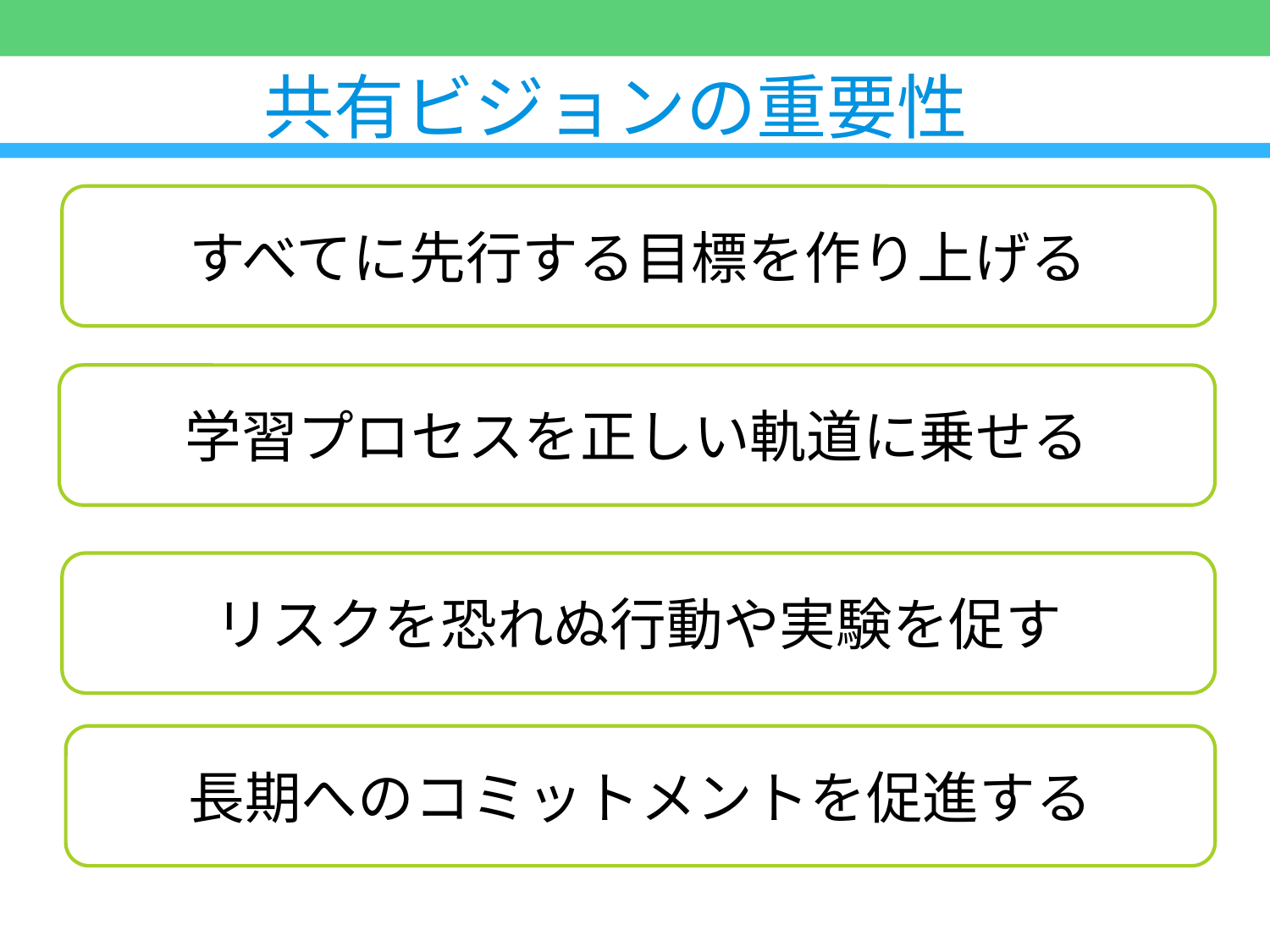

# 共有ビジョンの重要性

すべてに先行する目標を作り上げる

学習プロセスを正しい軌道に乗せる
リスクを恐れぬ行動や実験を促す
長期へのコミットメントを促進する